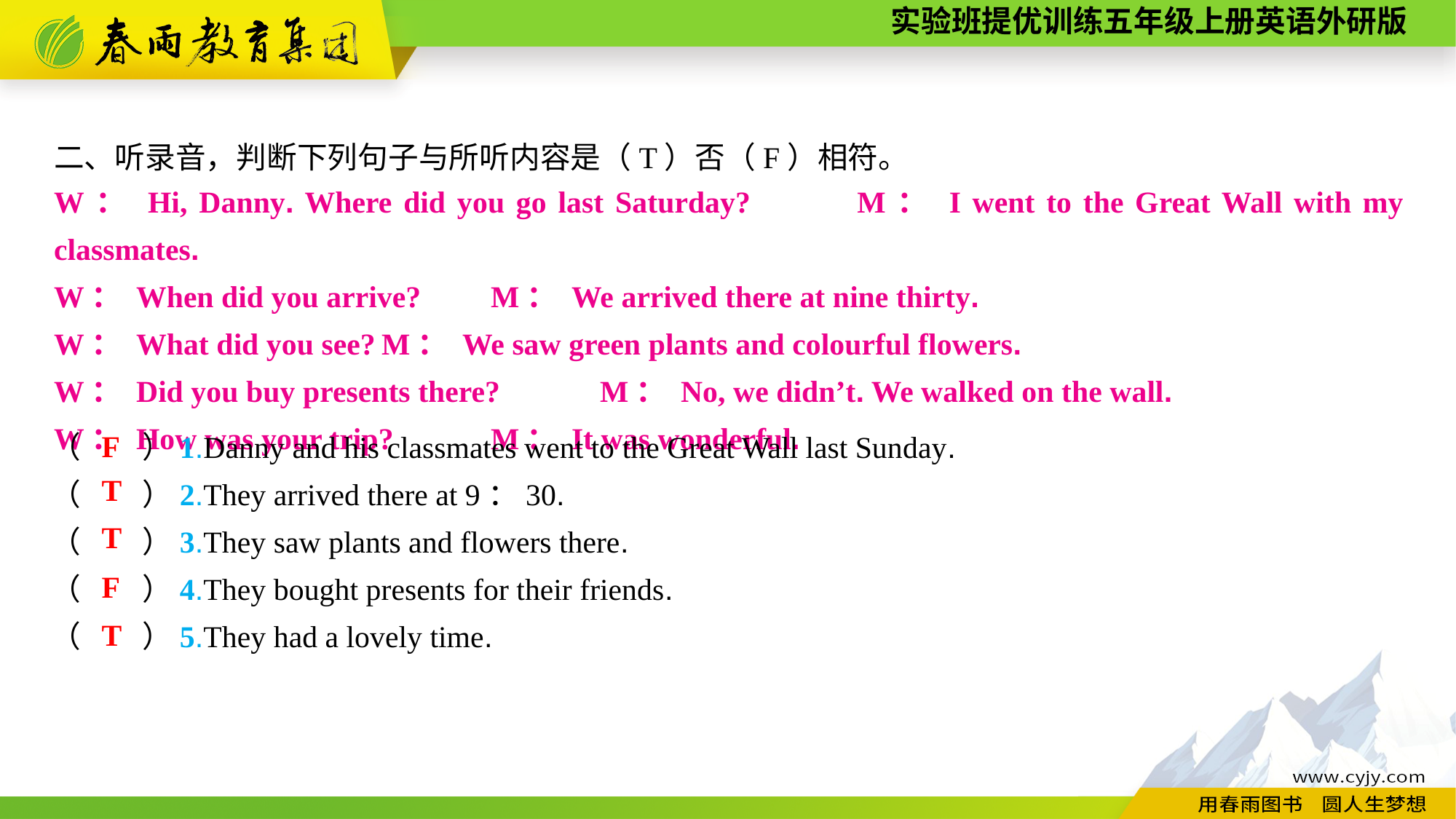

二、听录音，判断下列句子与所听内容是（T）否（F）相符。
W： Hi, Danny. Where did you go last Saturday?	M： I went to the Great Wall with my classmates.
W： When did you arrive?	M： We arrived there at nine thirty.
W： What did you see?	M： We saw green plants and colourful flowers.
W： Did you buy presents there?	M： No, we didn’t. We walked on the wall.
W： How was your trip?	M： It was wonderful.
F
（　　）1.Danny and his classmates went to the Great Wall last Sunday.
（　　）2.They arrived there at 9：30.
（　　）3.They saw plants and flowers there.
（　　）4.They bought presents for their friends.
（　　）5.They had a lovely time.
T
T
F
T